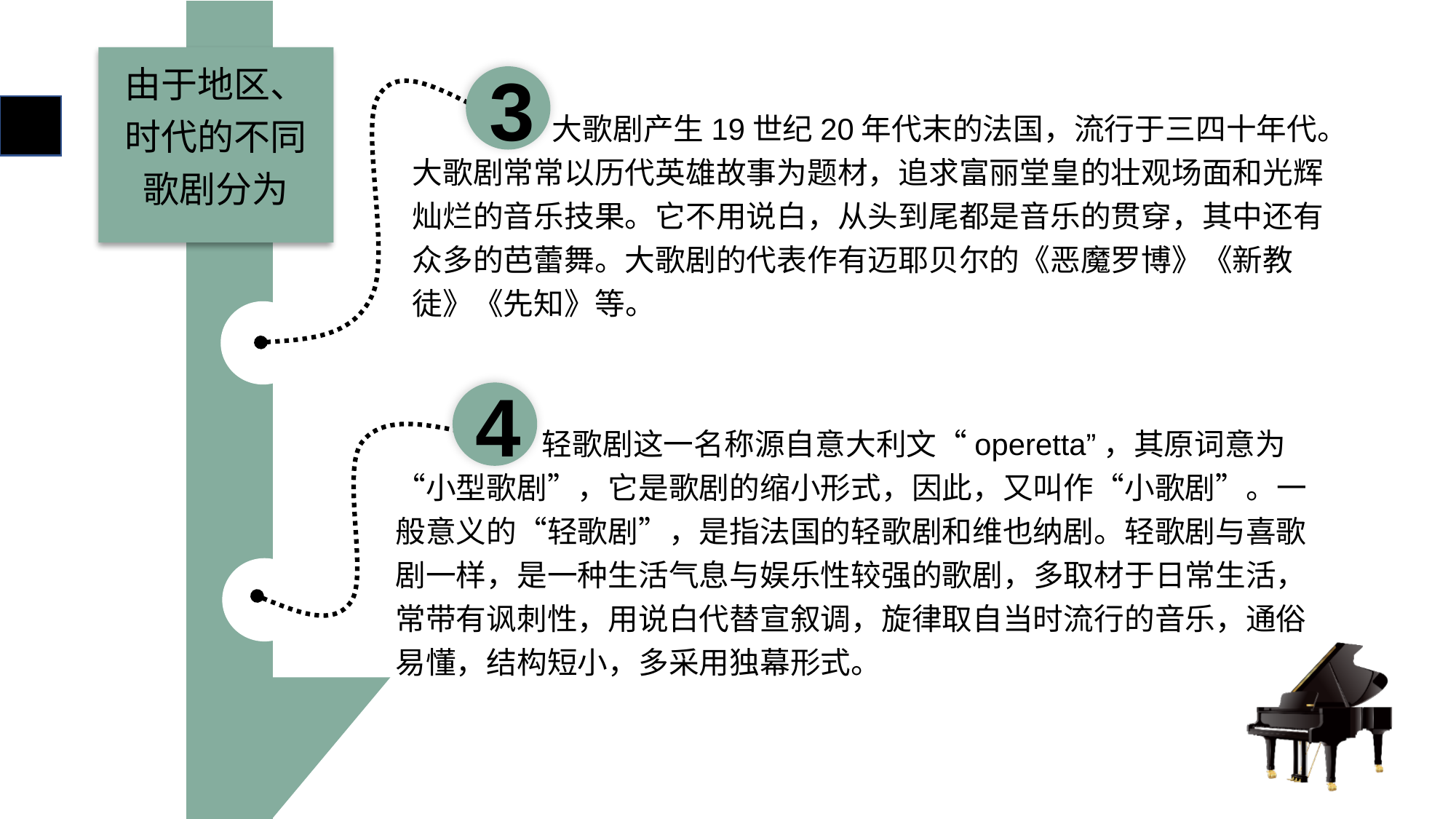

由于地区、时代的不同歌剧分为
3

# （3）大歌剧产生19世纪20年代末的法国，流行于三四十年代。大歌剧常常以历代英雄故事为题材，追求富丽堂皇的壮观场面和光辉灿烂的音乐技果。它不用说白，从头到尾都是音乐的贯穿，其中还有众多的芭蕾舞。大歌剧的代表作有迈耶贝尔的《恶魔罗博》《新教徒》《先知》等。

4
       （4）轻歌剧这一名称源自意大利文“operetta”，其原词意为“小型歌剧”，它是歌剧的缩小形式，因此，又叫作“小歌剧”。一般意义的“轻歌剧”，是指法国的轻歌剧和维也纳剧。轻歌剧与喜歌剧一样，是一种生活气息与娱乐性较强的歌剧，多取材于日常生活，常带有讽刺性，用说白代替宣叙调，旋律取自当时流行的音乐，通俗易懂，结构短小，多采用独幕形式。